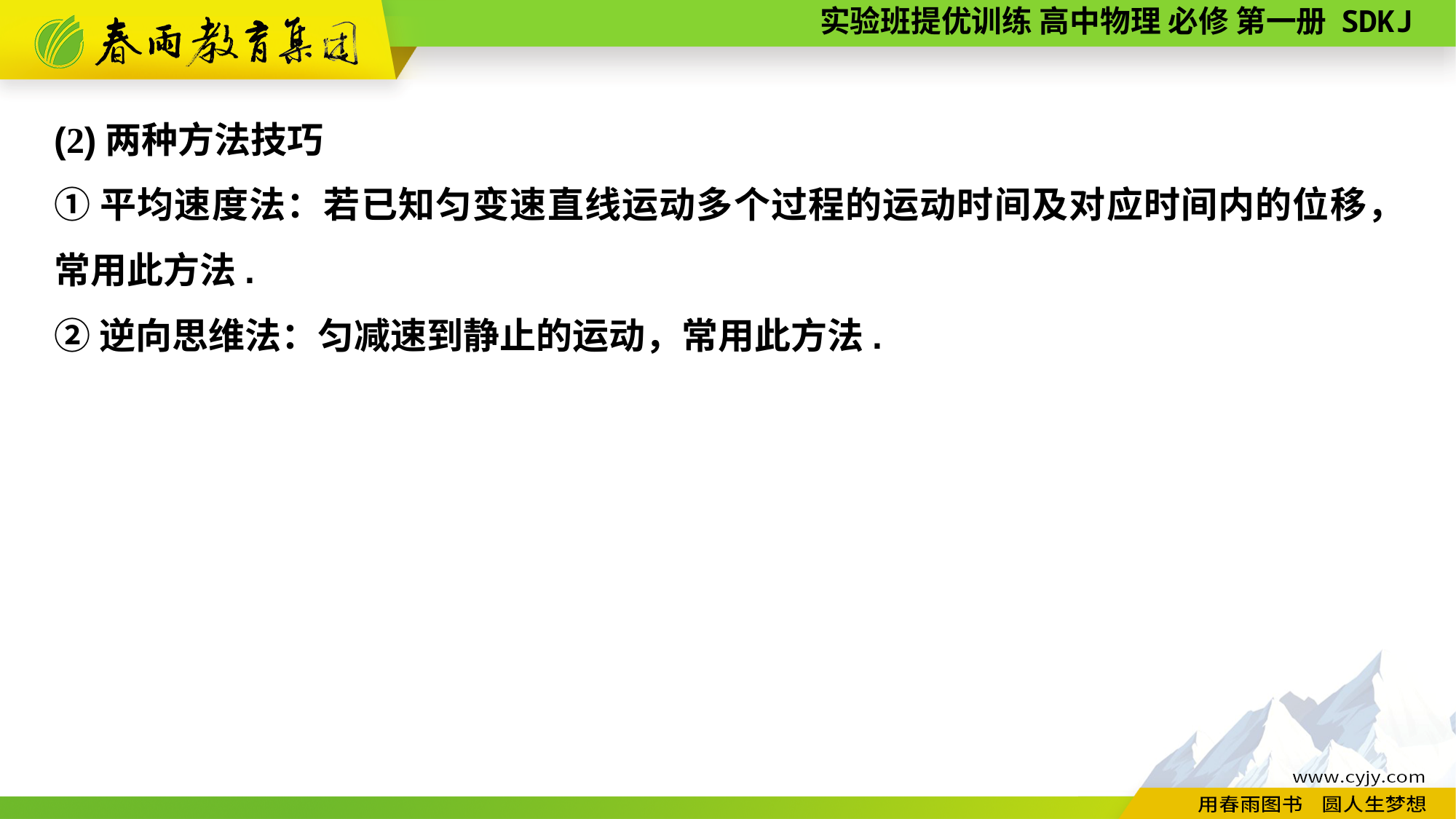

(2)两种方法技巧
①平均速度法：若已知匀变速直线运动多个过程的运动时间及对应时间内的位移，常用此方法.
②逆向思维法：匀减速到静止的运动，常用此方法.